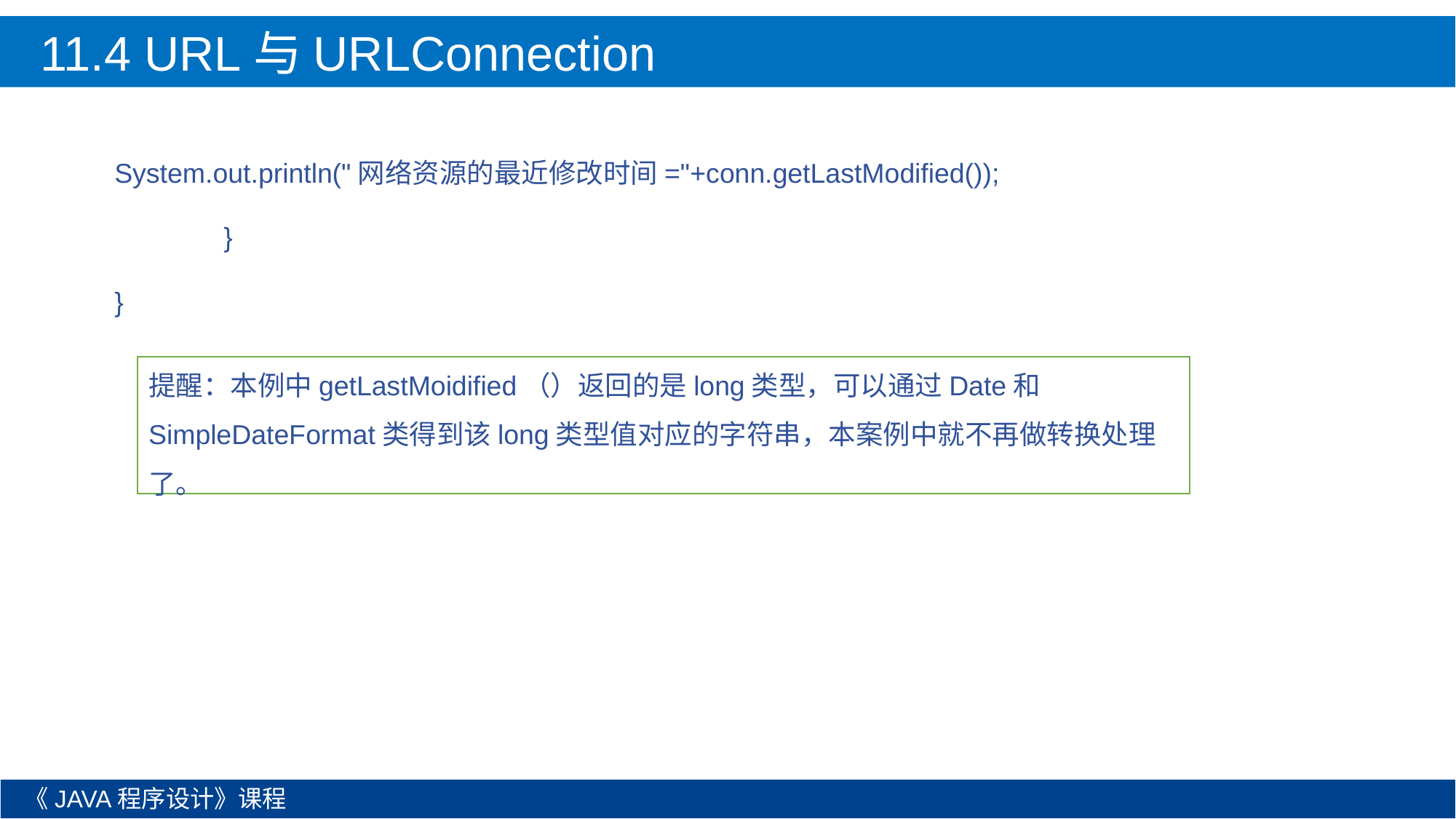

11.4 URL与URLConnection
System.out.println("网络资源的最近修改时间="+conn.getLastModified());
	}
}
提醒：本例中getLastMoidified（）返回的是long类型，可以通过Date和SimpleDateFormat类得到该long类型值对应的字符串，本案例中就不再做转换处理了。
《JAVA程序设计》课程